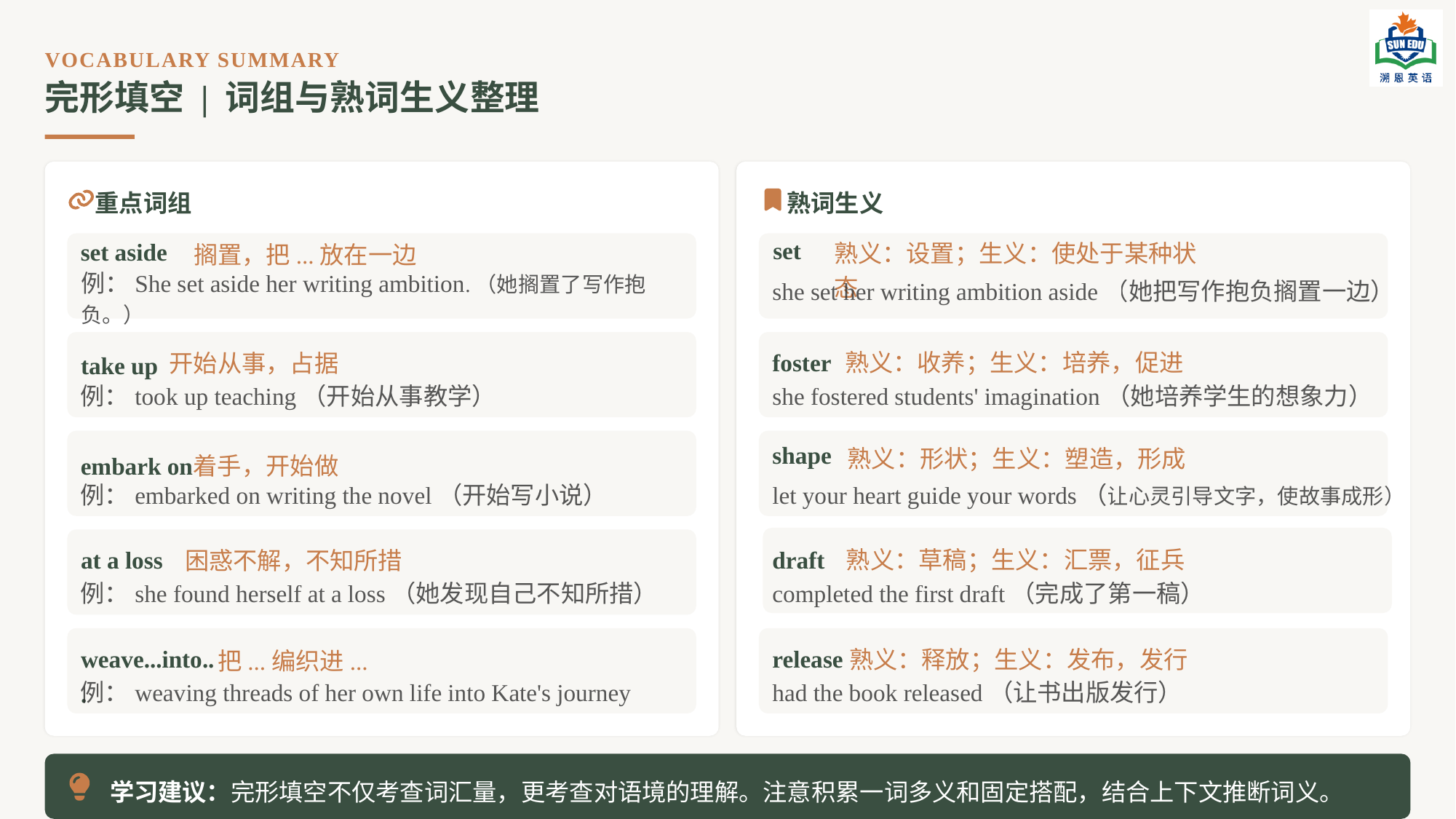

VOCABULARY SUMMARY
完形填空 | 词组与熟词生义整理

重点词组
熟词生义

set
set aside
搁置，把...放在一边
熟义：设置；生义：使处于某种状态
she set her writing ambition aside（她把写作抱负搁置一边）
例：She set aside her writing ambition.（她搁置了写作抱负。）

take up
foster
开始从事，占据
熟义：收养；生义：培养，促进
例：took up teaching（开始从事教学）
she fostered students' imagination（她培养学生的想象力）

shape
熟义：形状；生义：塑造，形成
embark on
着手，开始做
let your heart guide your words（让心灵引导文字，使故事成形）
例：embarked on writing the novel（开始写小说）

困惑不解，不知所措
熟义：草稿；生义：汇票，征兵
at a loss
draft
例：she found herself at a loss（她发现自己不知所措）
completed the first draft（完成了第一稿）

release
把...编织进...
熟义：释放；生义：发布，发行
weave...into...
例：weaving threads of her own life into Kate's journey
had the book released（让书出版发行）

学习建议：完形填空不仅考查词汇量，更考查对语境的理解。注意积累一词多义和固定搭配，结合上下文推断词义。